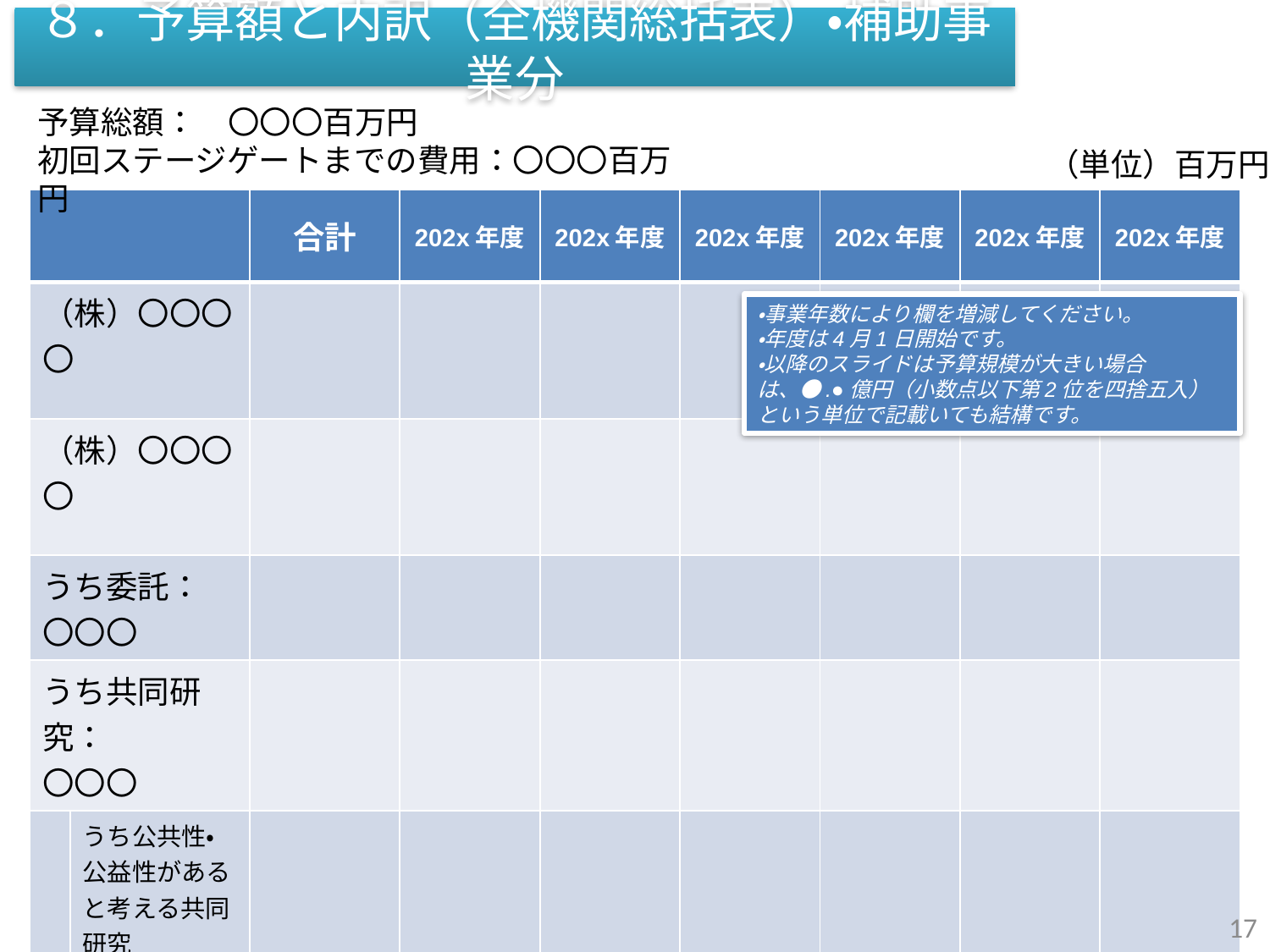

８．予算額と内訳（全機関総括表）・補助事業分
予算総額：　〇〇〇百万円
初回ステージゲートまでの費用：〇〇〇百万円
（単位）百万円
|  |  | 合計 | 202x年度 | 202x年度 | 202x年度 | 202x年度 | 202x年度 | 202x年度 |
| --- | --- | --- | --- | --- | --- | --- | --- | --- |
| （株）〇〇〇〇 |  |  |  |  |  |  |  |  |
| （株）〇〇〇〇 |  |  |  |  |  |  |  |  |
| うち委託： 〇〇〇 |  |  |  |  |  |  |  |  |
| うち共同研究： 〇〇〇 |  |  |  |  |  |  |  |  |
|  | うち公共性・公益性があると考える共同研究 |  |  |  |  |  |  |  |
| 合計 |  |  |  |  |  |  |  |  |
| 補助金（NEDO負担分）の額 |  |  |  |  |  |  |  |  |
・事業年数により欄を増減してください。
・年度は4月1日開始です。
・以降のスライドは予算規模が大きい場合は、●.●億円（小数点以下第2位を四捨五入）という単位で記載いても結構です。
17